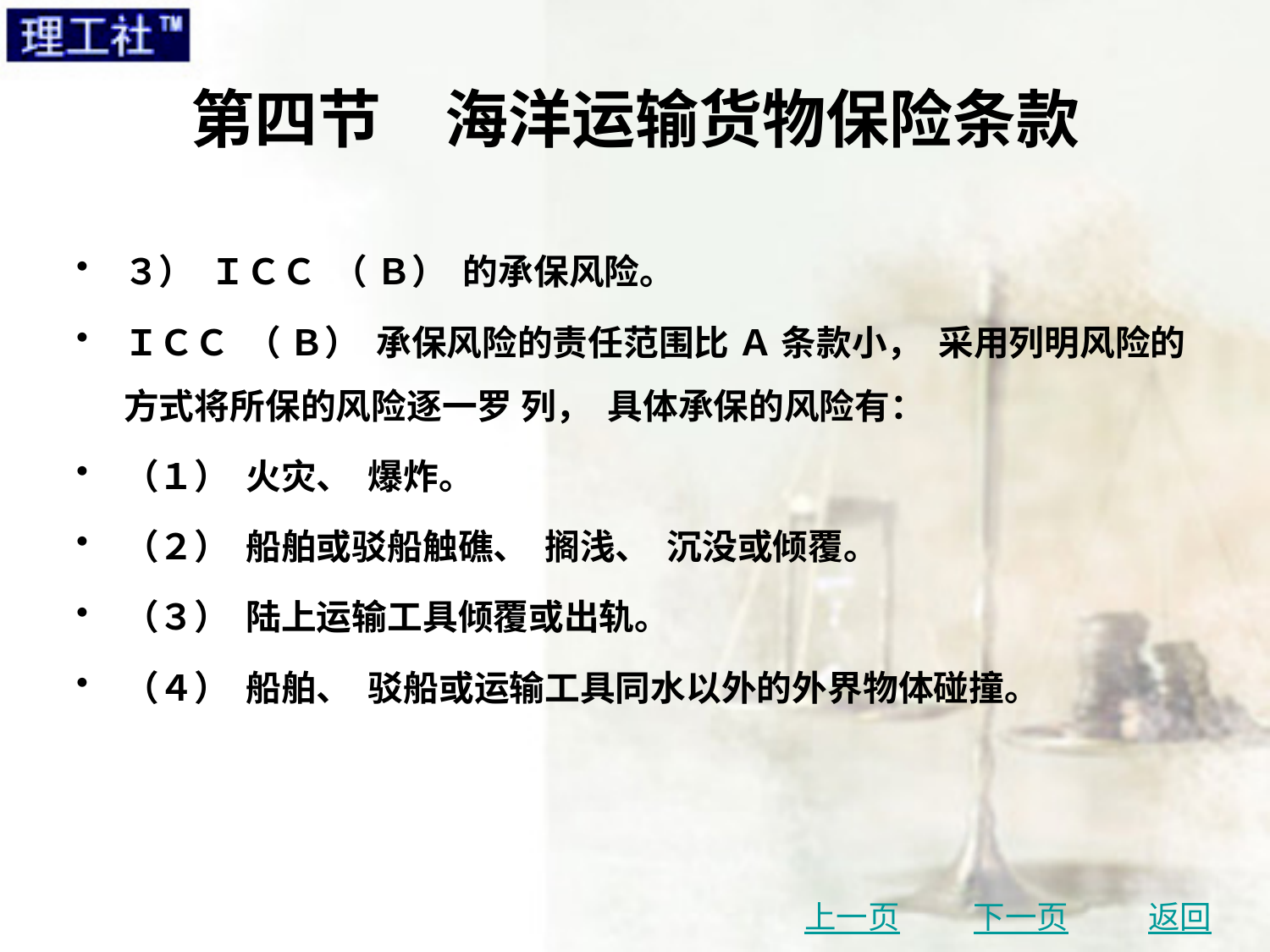

# 第四节　海洋运输货物保险条款
３）  ＩＣＣ  （ Ｂ）  的承保风险。
ＩＣＣ  （ Ｂ）  承保风险的责任范围比 Ａ 条款小，  采用列明风险的方式将所保的风险逐一罗 列，  具体承保的风险有：
（１）  火灾、  爆炸。
（２）  船舶或驳船触礁、  搁浅、  沉没或倾覆。
（３）  陆上运输工具倾覆或出轨。
（４）  船舶、  驳船或运输工具同水以外的外界物体碰撞。

上一页
下一页
返回